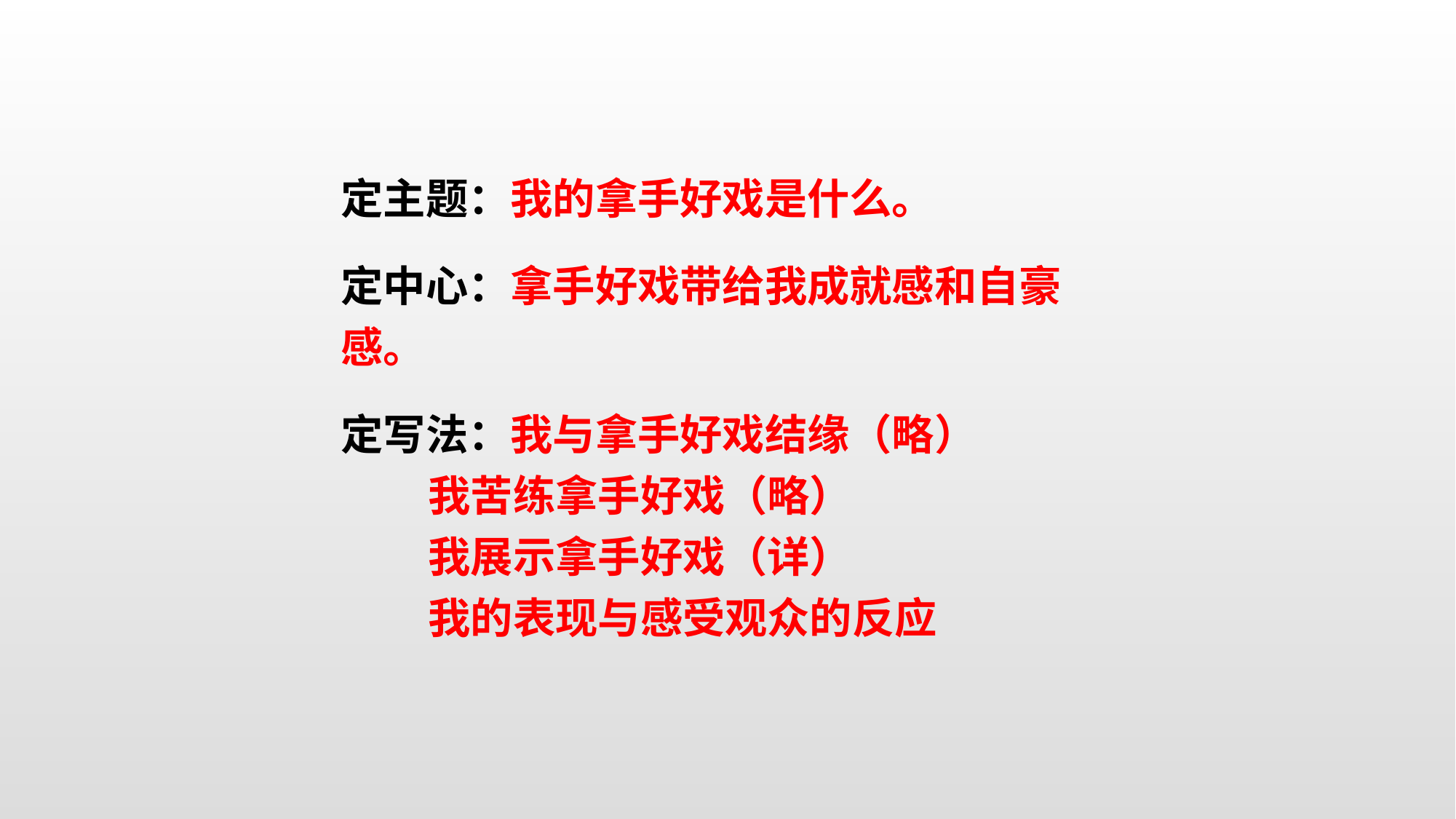

定主题：我的拿手好戏是什么。

定中心：拿手好戏带给我成就感和自豪感。

定写法：我与拿手好戏结缘（略）
        我苦练拿手好戏（略）
        我展示拿手好戏（详）
        我的表现与感受观众的反应